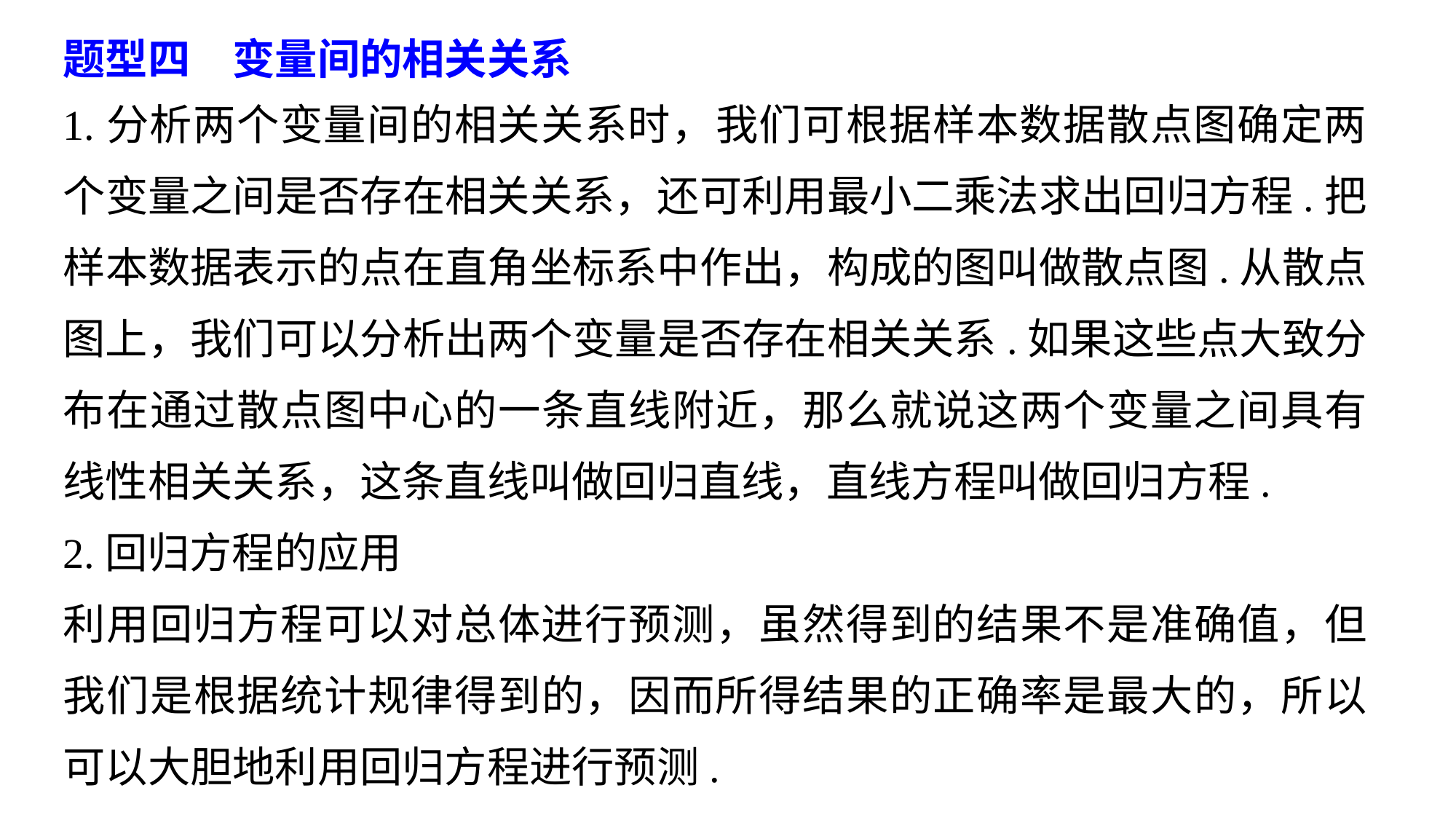

题型四　变量间的相关关系
1.分析两个变量间的相关关系时，我们可根据样本数据散点图确定两个变量之间是否存在相关关系，还可利用最小二乘法求出回归方程.把样本数据表示的点在直角坐标系中作出，构成的图叫做散点图.从散点图上，我们可以分析出两个变量是否存在相关关系.如果这些点大致分布在通过散点图中心的一条直线附近，那么就说这两个变量之间具有线性相关关系，这条直线叫做回归直线，直线方程叫做回归方程.
2.回归方程的应用
利用回归方程可以对总体进行预测，虽然得到的结果不是准确值，但我们是根据统计规律得到的，因而所得结果的正确率是最大的，所以可以大胆地利用回归方程进行预测.